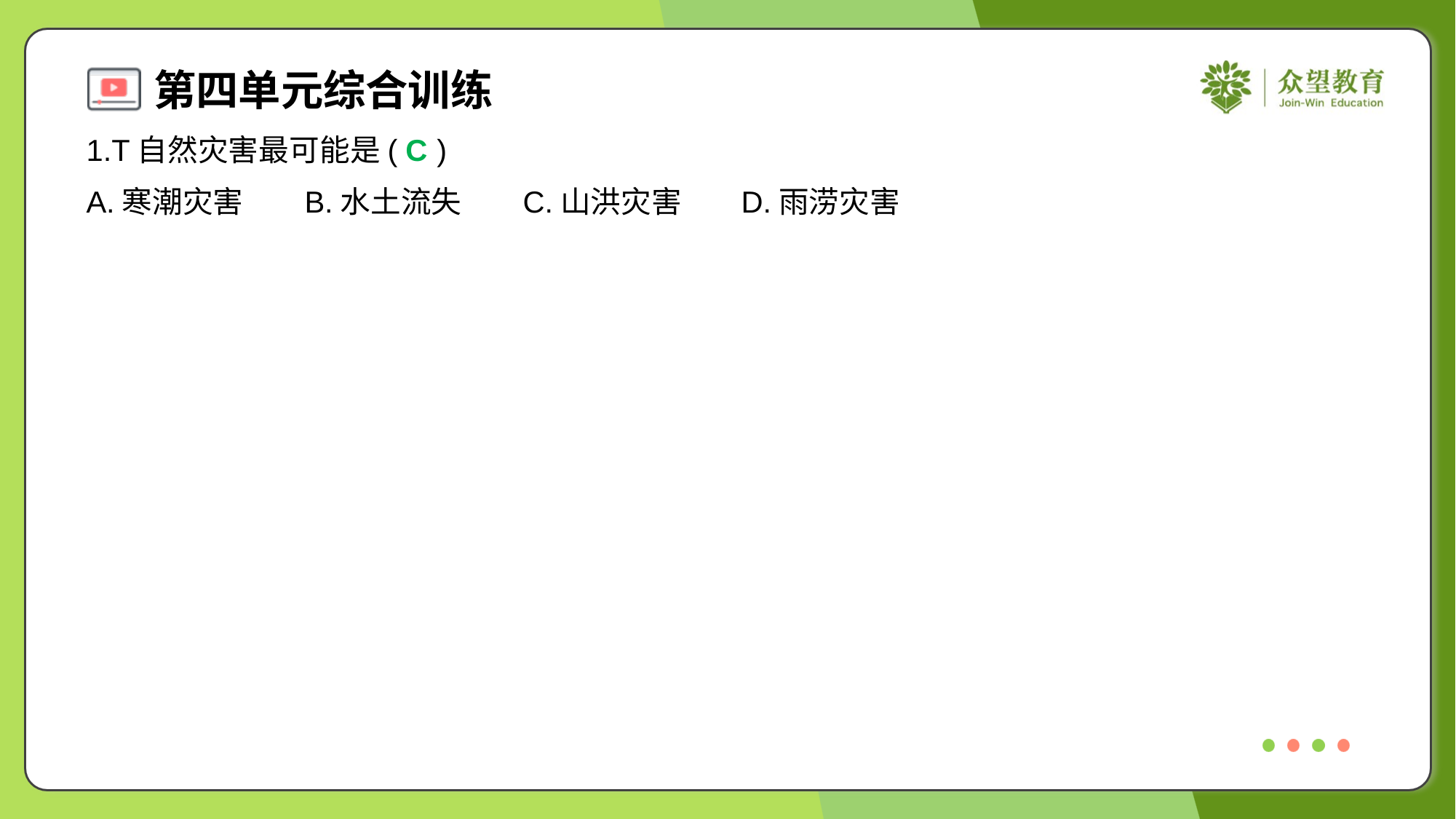

1.T自然灾害最可能是(     )
C
A.寒潮灾害	B.水土流失	C.山洪灾害	D.雨涝灾害